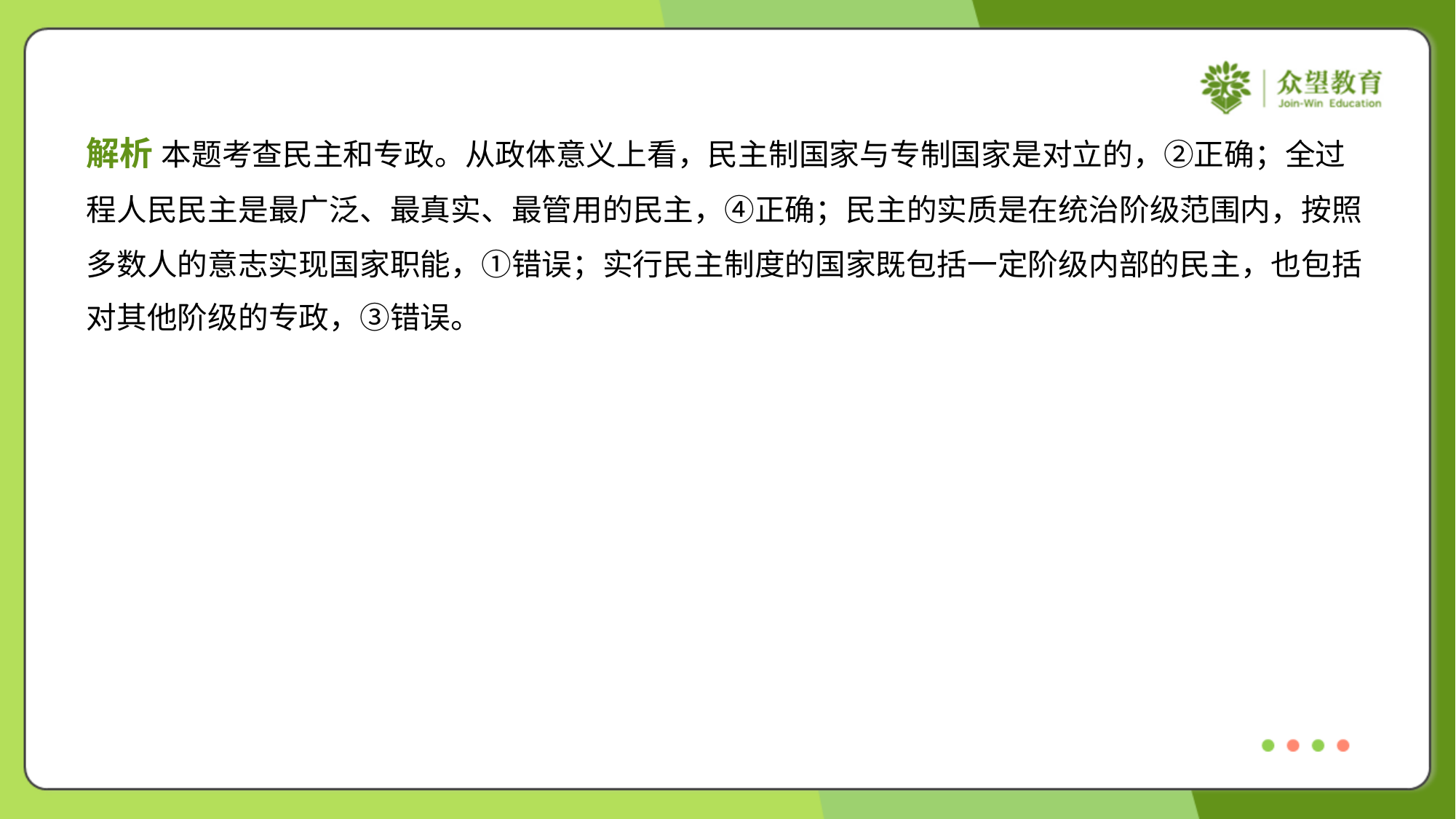

解析 本题考查民主和专政。从政体意义上看，民主制国家与专制国家是对立的，②正确；全过
程人民民主是最广泛、最真实、最管用的民主，④正确；民主的实质是在统治阶级范围内，按照
多数人的意志实现国家职能，①错误；实行民主制度的国家既包括一定阶级内部的民主，也包括
对其他阶级的专政，③错误。